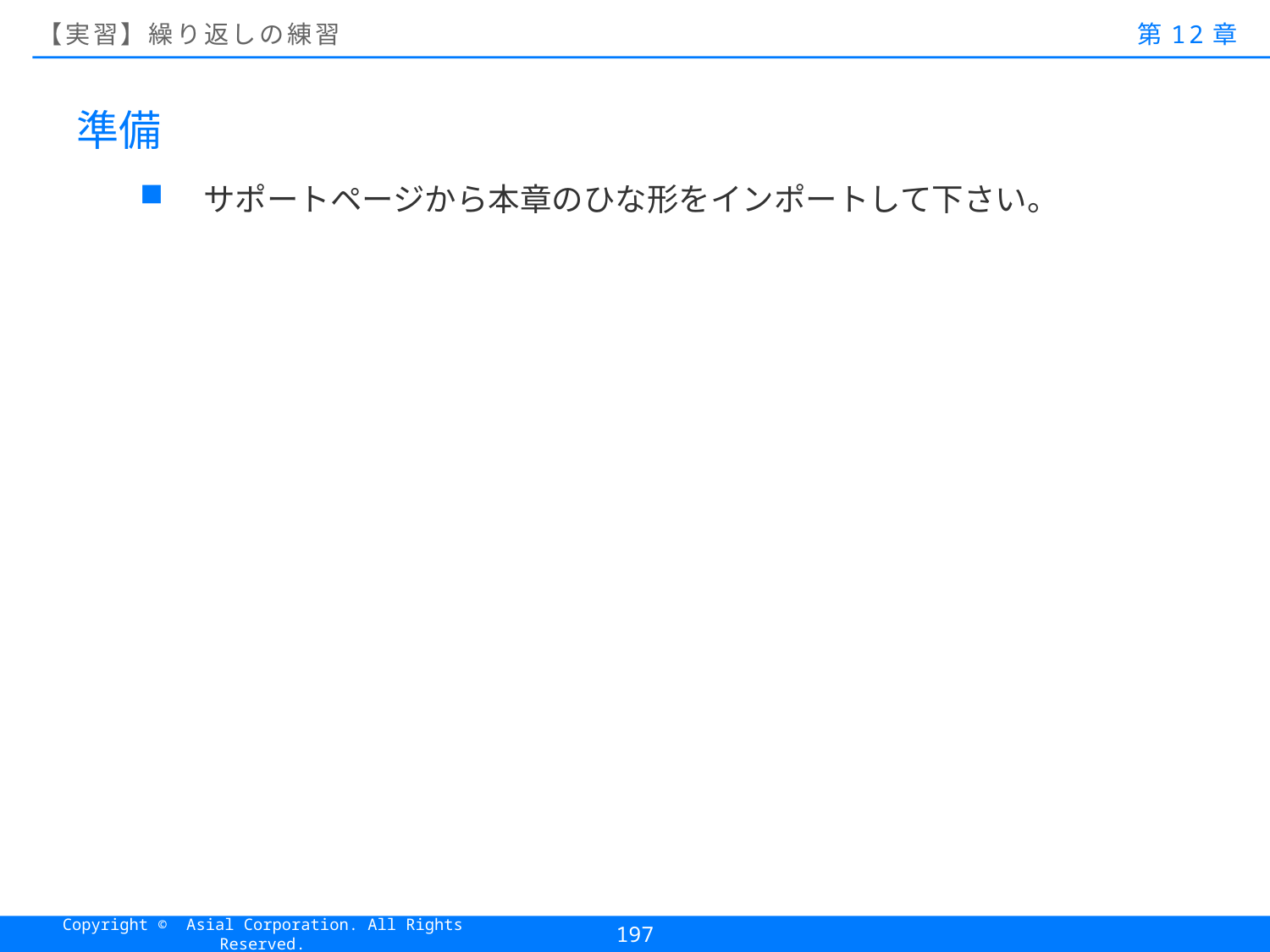

# 【実習】繰り返しの練習
第12章
準備
サポートページから本章のひな形をインポートして下さい。
197